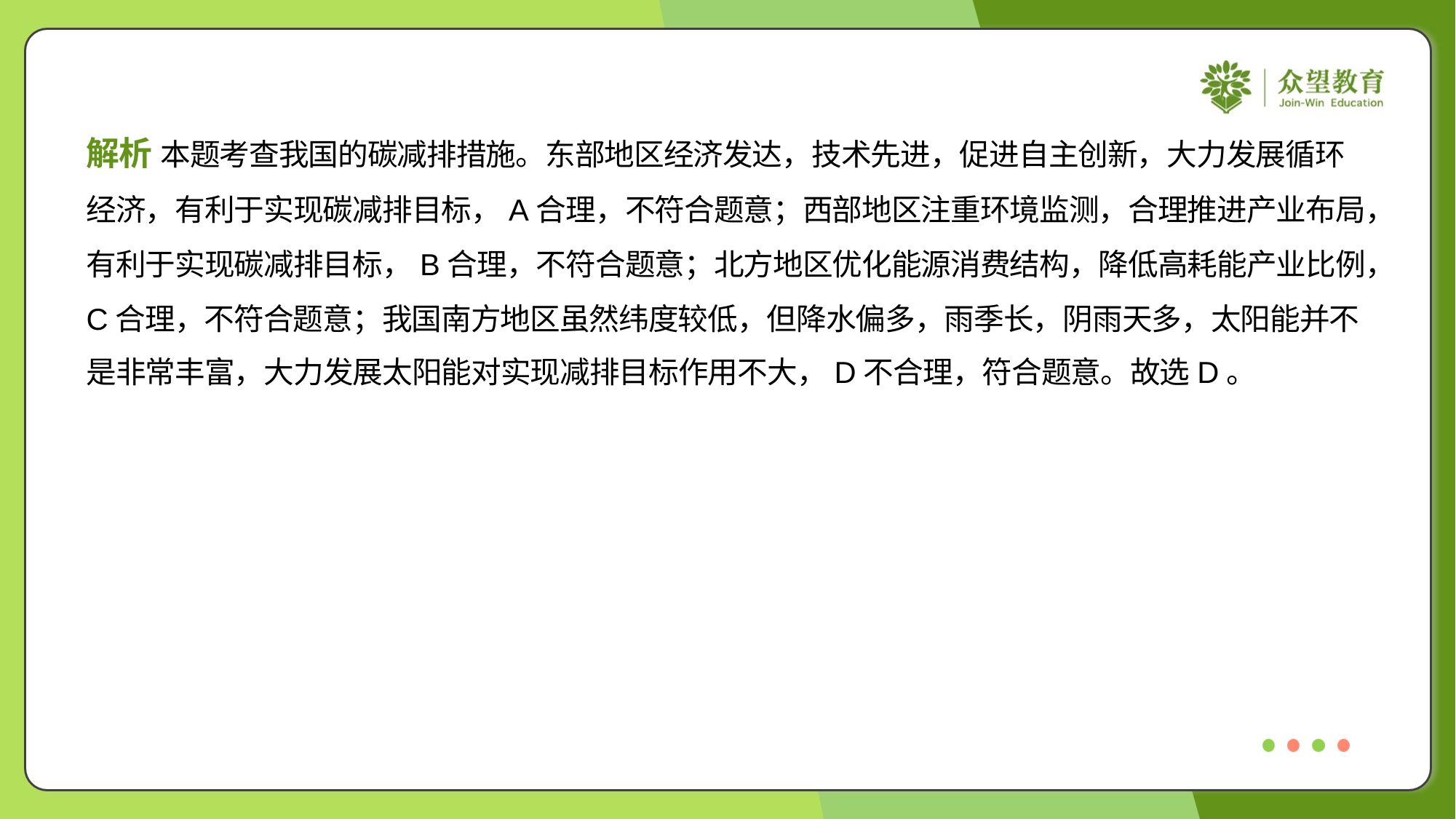

解析 本题考查我国的碳减排措施。东部地区经济发达，技术先进，促进自主创新，大力发展循环
经济，有利于实现碳减排目标，A合理，不符合题意；西部地区注重环境监测，合理推进产业布局，
有利于实现碳减排目标，B合理，不符合题意；北方地区优化能源消费结构，降低高耗能产业比例，
C合理，不符合题意；我国南方地区虽然纬度较低，但降水偏多，雨季长，阴雨天多，太阳能并不
是非常丰富，大力发展太阳能对实现减排目标作用不大，D不合理，符合题意。故选D。